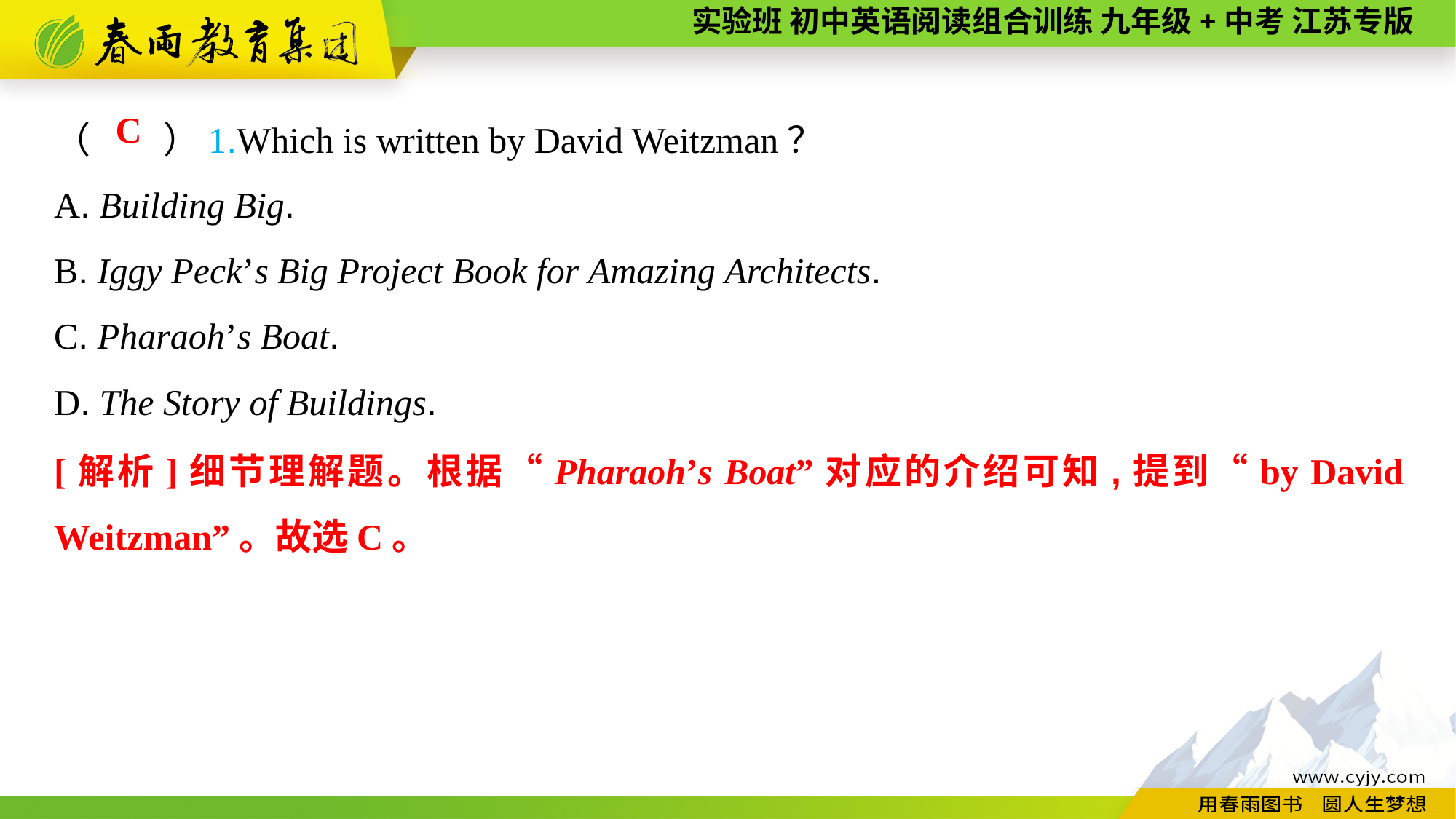

（　　）1.Which is written by David Weitzman？
A. Building Big.
B. Iggy Peck’s Big Project Book for Amazing Architects.
C. Pharaoh’s Boat.
D. The Story of Buildings.
C
[解析]细节理解题。根据“Pharaoh’s Boat”对应的介绍可知,提到“by David Weitzman”。故选C。